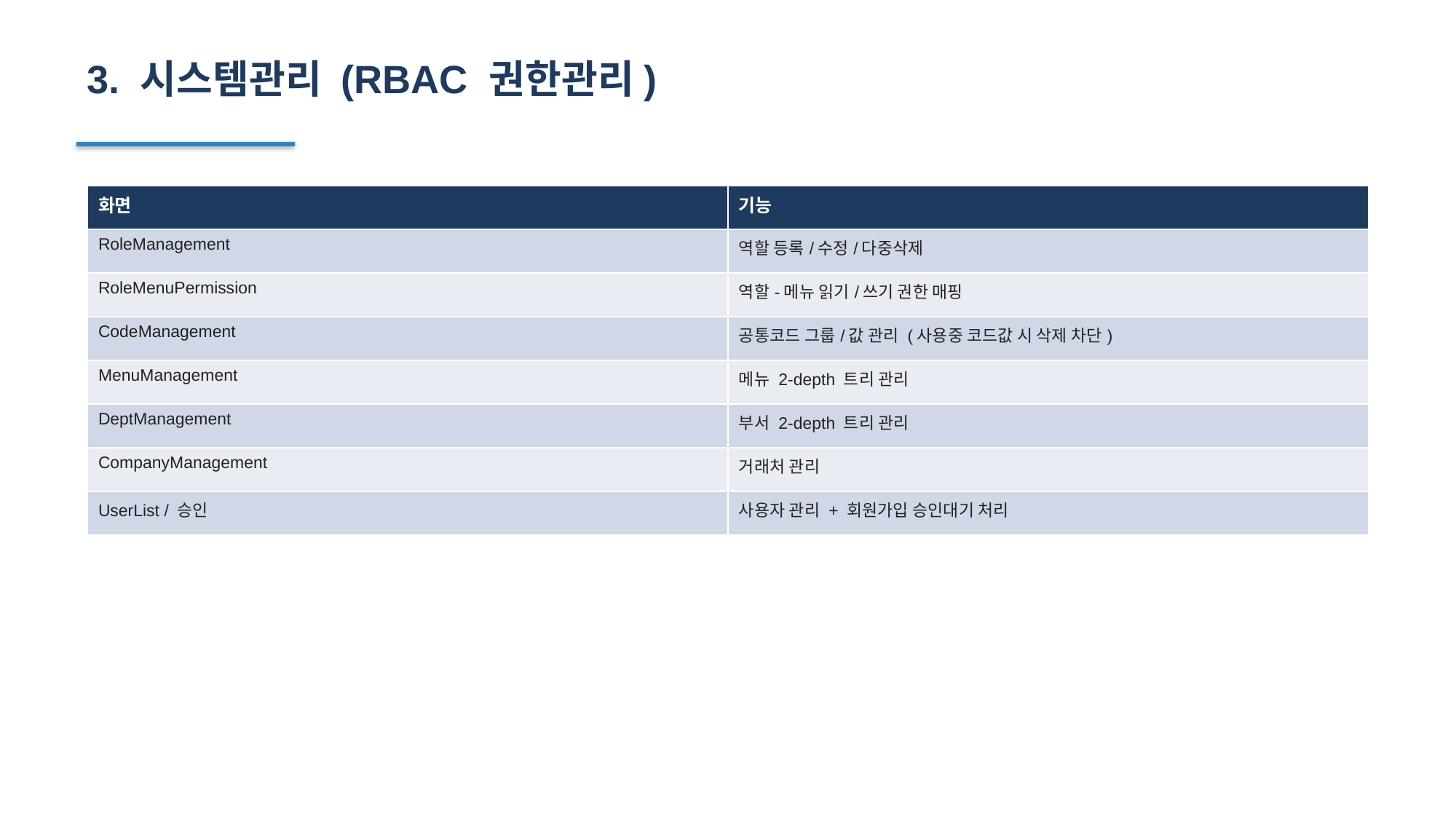

3. 시스템관리 (RBAC 권한관리)

| 화면 | 기능 |
| --- | --- |
| RoleManagement | 역할 등록/수정/다중삭제 |
| RoleMenuPermission | 역할-메뉴 읽기/쓰기 권한 매핑 |
| CodeManagement | 공통코드 그룹/값 관리 (사용중 코드값 시 삭제 차단) |
| MenuManagement | 메뉴 2-depth 트리 관리 |
| DeptManagement | 부서 2-depth 트리 관리 |
| CompanyManagement | 거래처 관리 |
| UserList / 승인 | 사용자 관리 + 회원가입 승인대기 처리 |